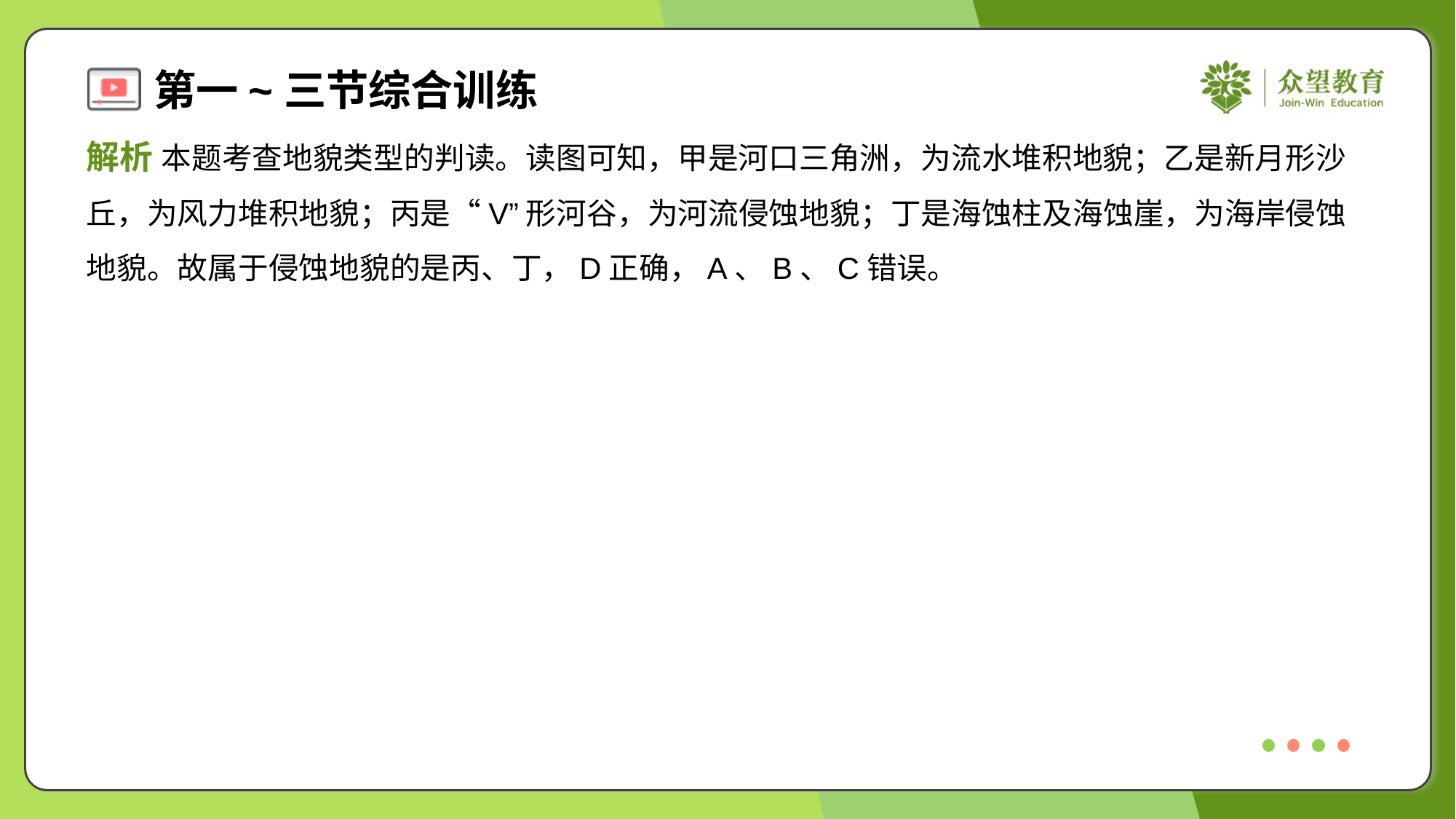

解析 本题考查地貌类型的判读。读图可知，甲是河口三角洲，为流水堆积地貌；乙是新月形沙
丘，为风力堆积地貌；丙是“V”形河谷，为河流侵蚀地貌；丁是海蚀柱及海蚀崖，为海岸侵蚀
地貌。故属于侵蚀地貌的是丙、丁，D正确，A、B、C错误。